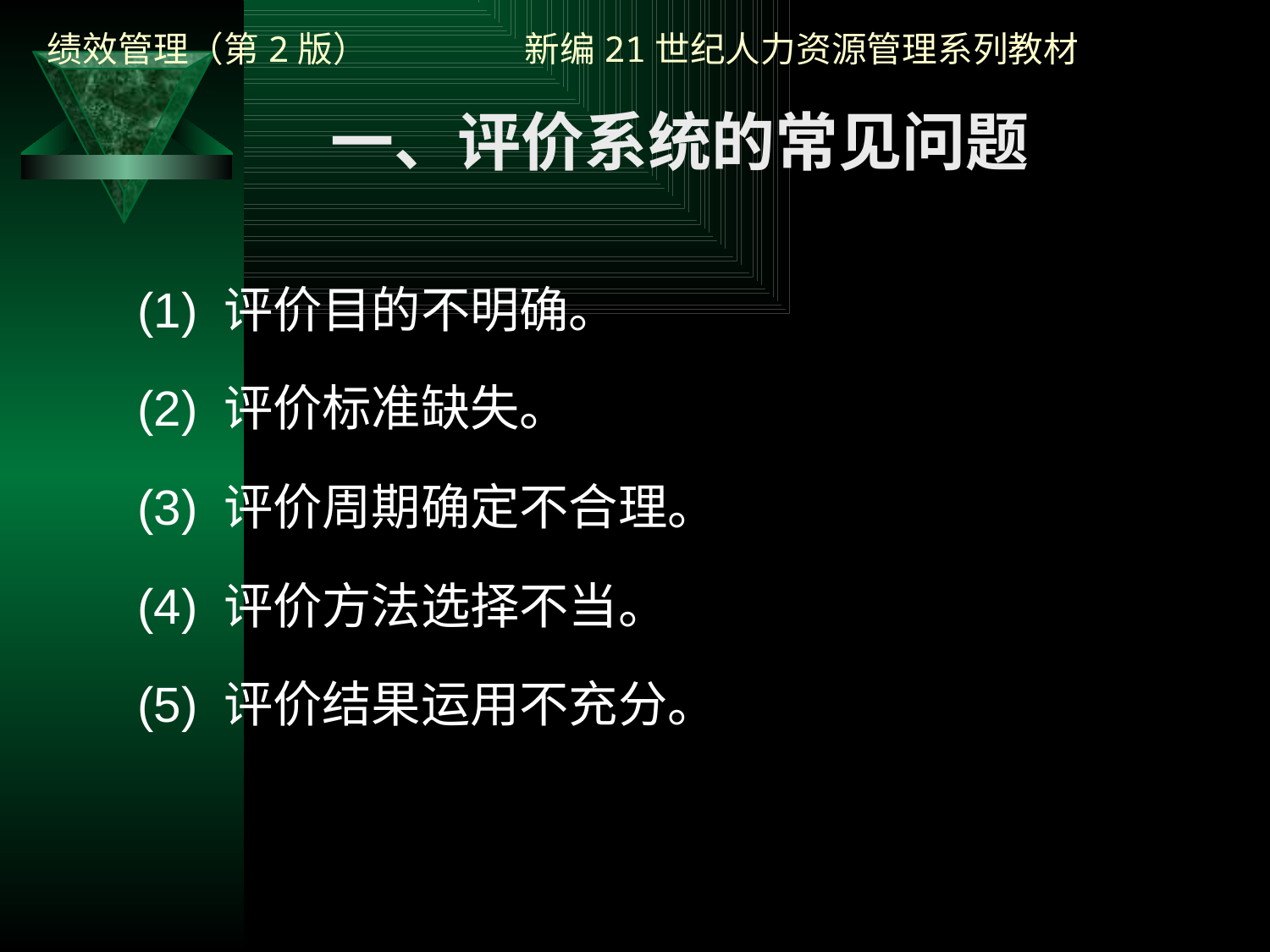

一、评价系统的常见问题
(1) 评价目的不明确。
(2) 评价标准缺失。
(3) 评价周期确定不合理。
(4) 评价方法选择不当。
(5) 评价结果运用不充分。